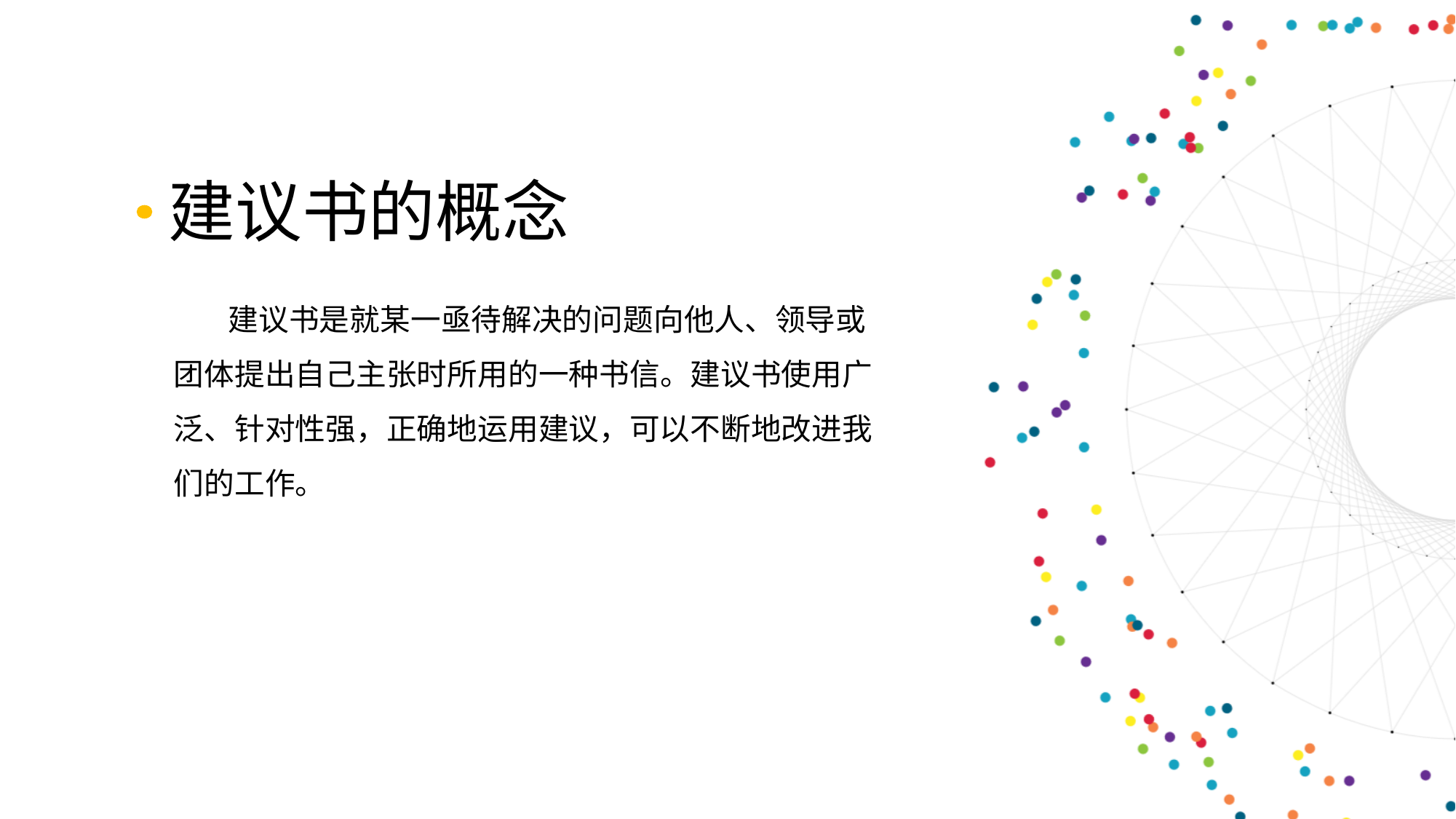

建议书的概念

       建议书是就某一亟待解决的问题向他人、领导或团体提出自己主张时所用的一种书信。建议书使用广泛、针对性强，正确地运用建议，可以不断地改进我们的工作。